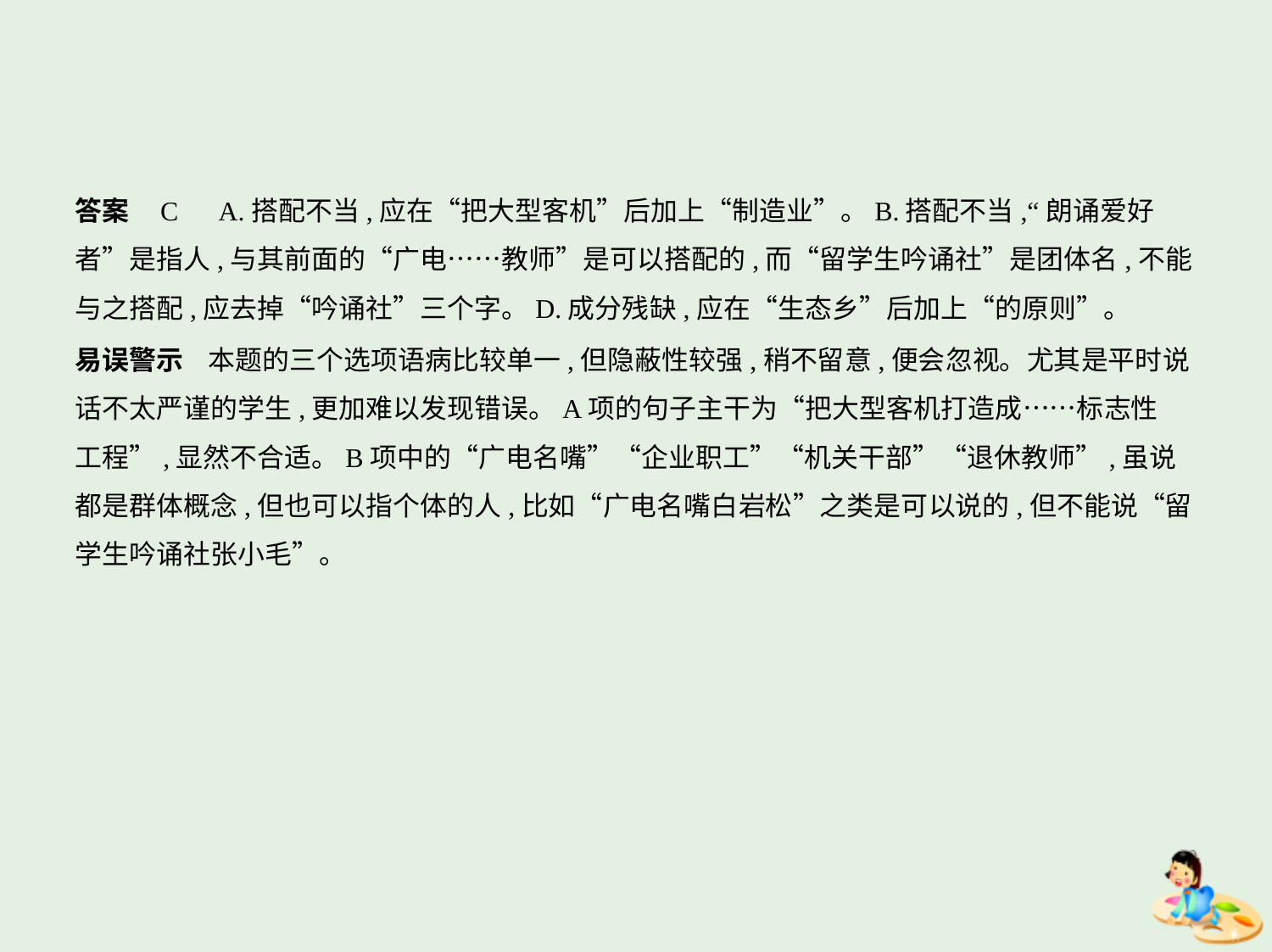

答案    C　A.搭配不当,应在“把大型客机”后加上“制造业”。B.搭配不当,“朗诵爱好
者”是指人,与其前面的“广电……教师”是可以搭配的,而“留学生吟诵社”是团体名,不能
与之搭配,应去掉“吟诵社”三个字。D.成分残缺,应在“生态乡”后加上“的原则”。
易误警示    本题的三个选项语病比较单一,但隐蔽性较强,稍不留意,便会忽视。尤其是平时说
话不太严谨的学生,更加难以发现错误。A项的句子主干为“把大型客机打造成……标志性
工程”,显然不合适。B项中的“广电名嘴”“企业职工”“机关干部”“退休教师”,虽说
都是群体概念,但也可以指个体的人,比如“广电名嘴白岩松”之类是可以说的,但不能说“留
学生吟诵社张小毛”。